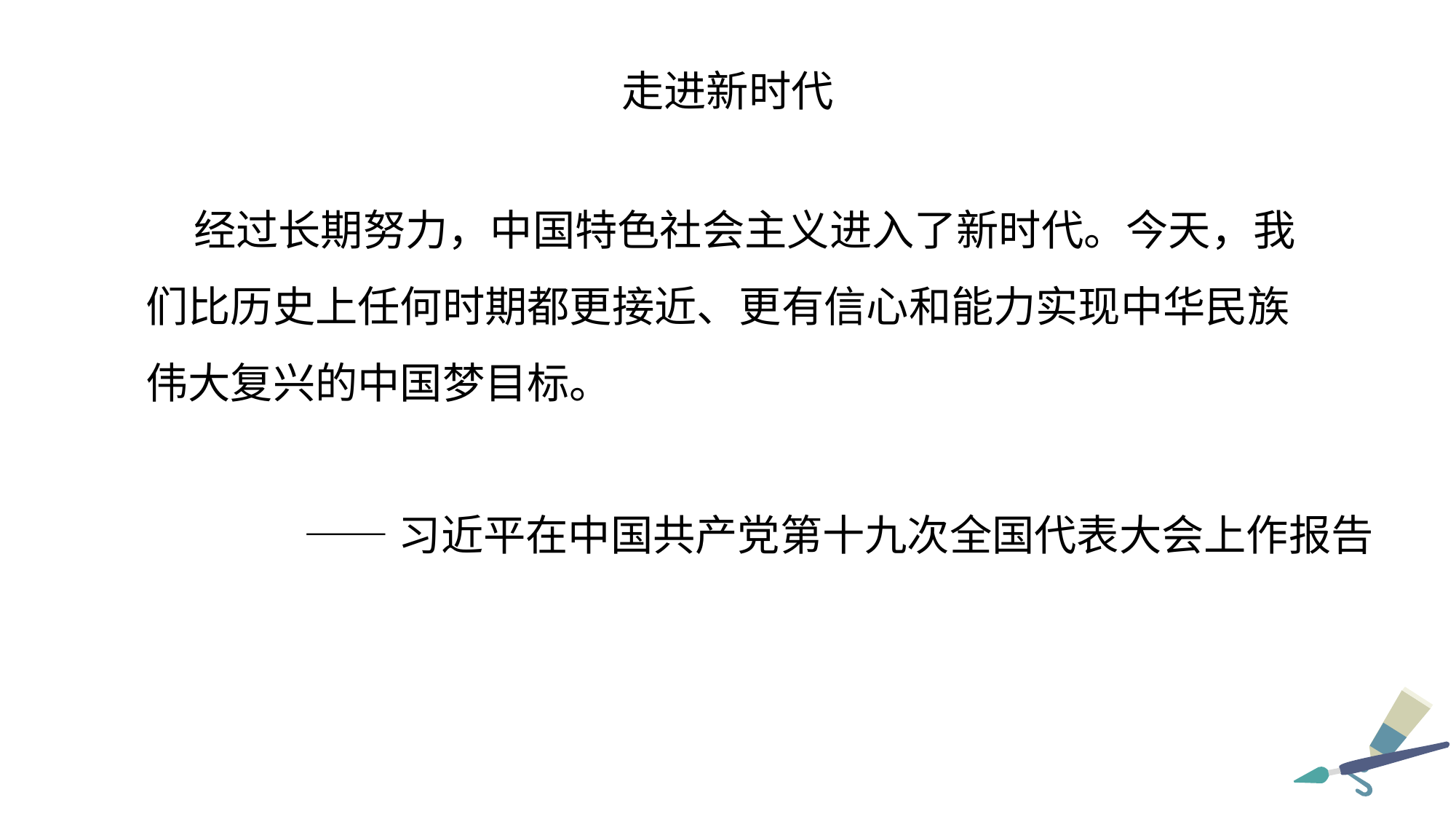

走进新时代
    经过长期努力，中国特色社会主义进入了新时代。今天，我们比历史上任何时期都更接近、更有信心和能力实现中华民族伟大复兴的中国梦目标。
——习近平在中国共产党第十九次全国代表大会上作报告